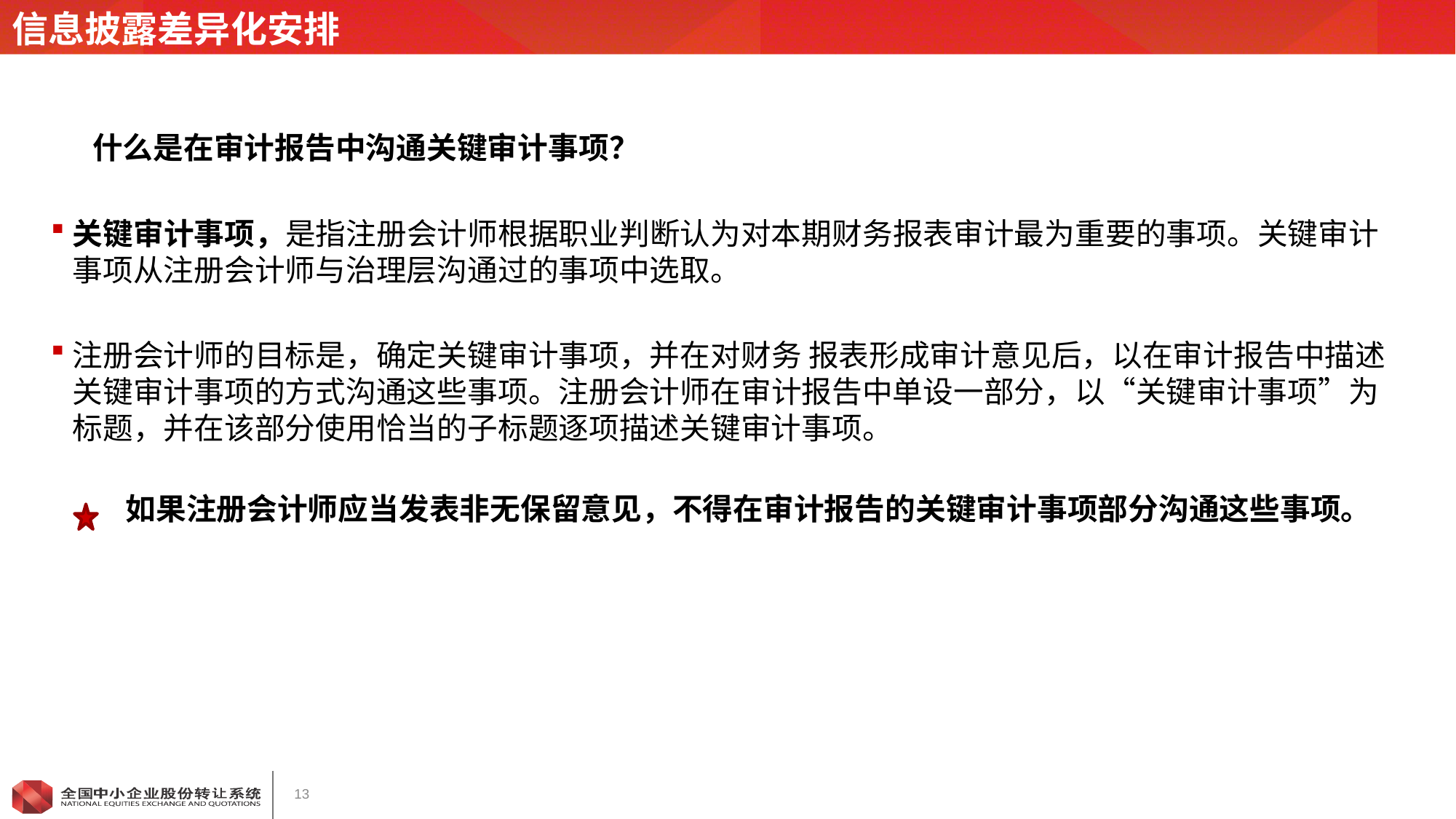

# 信息披露差异化安排
    什么是在审计报告中沟通关键审计事项？

关键审计事项，是指注册会计师根据职业判断认为对本期财务报表审计最为重要的事项。关键审计事项从注册会计师与治理层沟通过的事项中选取。

注册会计师的目标是，确定关键审计事项，并在对财务 报表形成审计意见后，以在审计报告中描述关键审计事项的方式沟通这些事项。注册会计师在审计报告中单设一部分，以“关键审计事项”为标题，并在该部分使用恰当的子标题逐项描述关键审计事项。

          如果注册会计师应当发表非无保留意见，不得在审计报告的关键审计事项部分沟通这些事项。

13